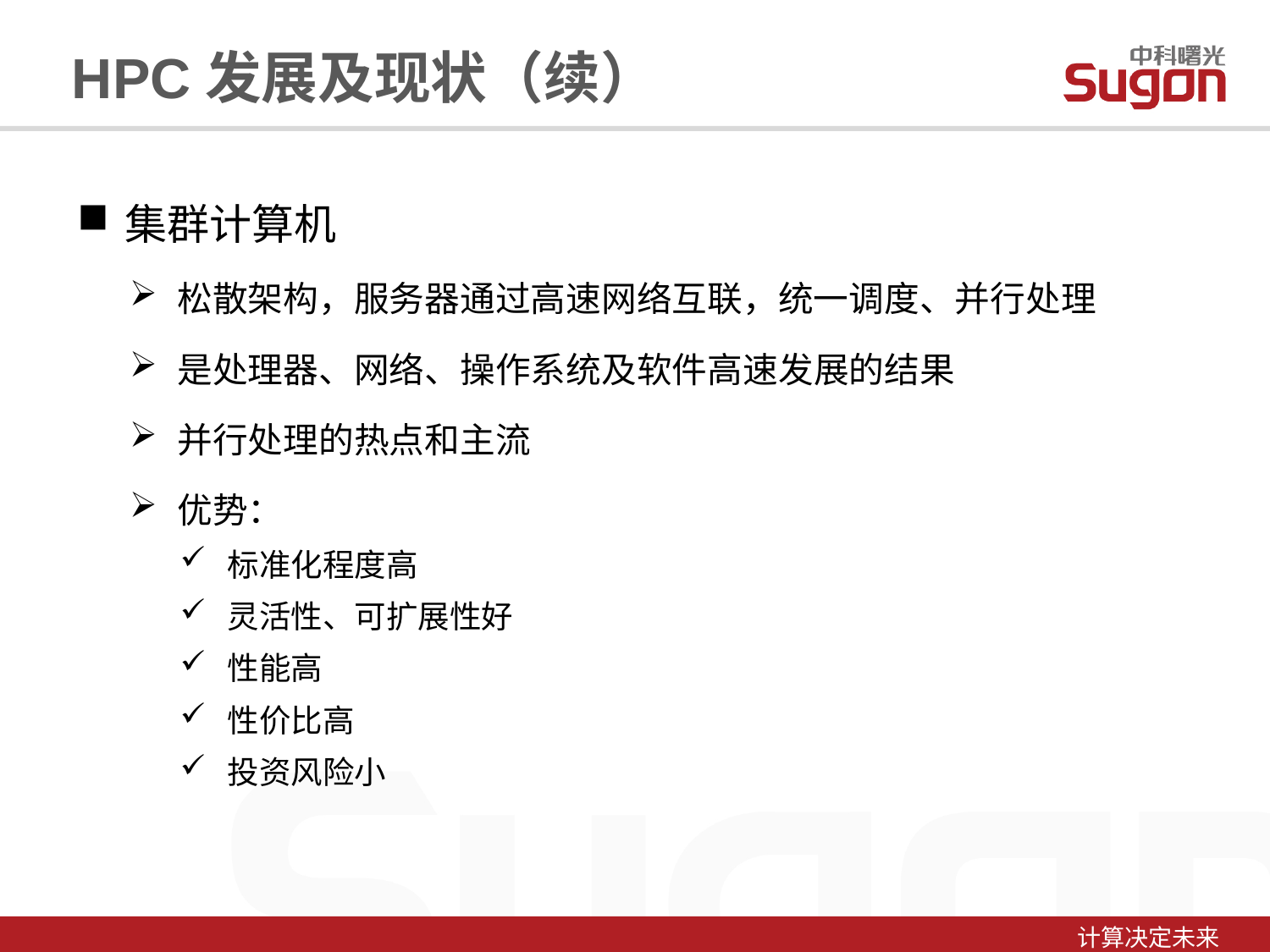

HPC发展及现状（续）
集群计算机
松散架构，服务器通过高速网络互联，统一调度、并行处理
是处理器、网络、操作系统及软件高速发展的结果
并行处理的热点和主流
优势：
标准化程度高
灵活性、可扩展性好
性能高
性价比高
投资风险小